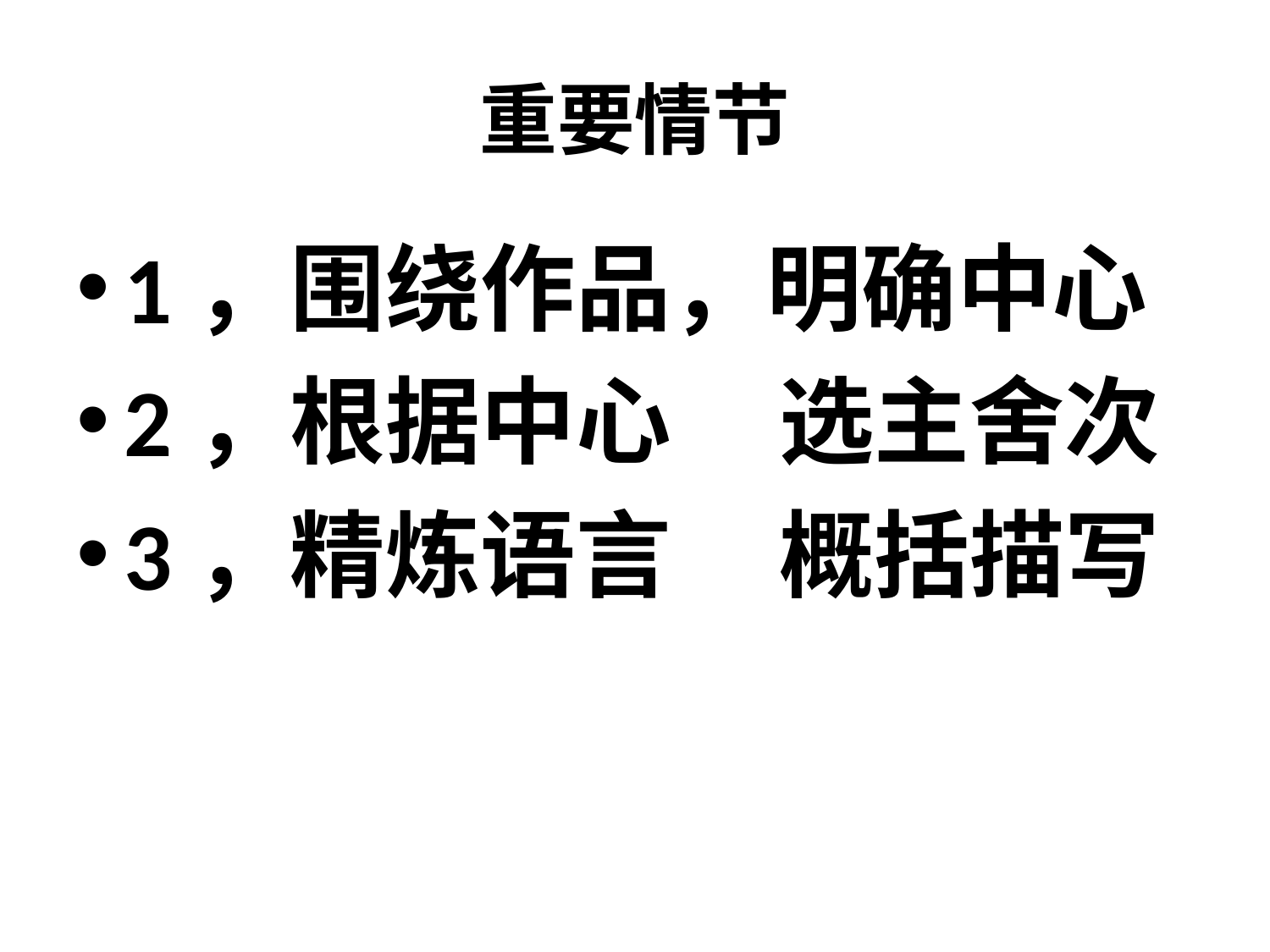

# 重要情节
1，围绕作品，明确中心
2，根据中心     选主舍次
3，精炼语言     概括描写